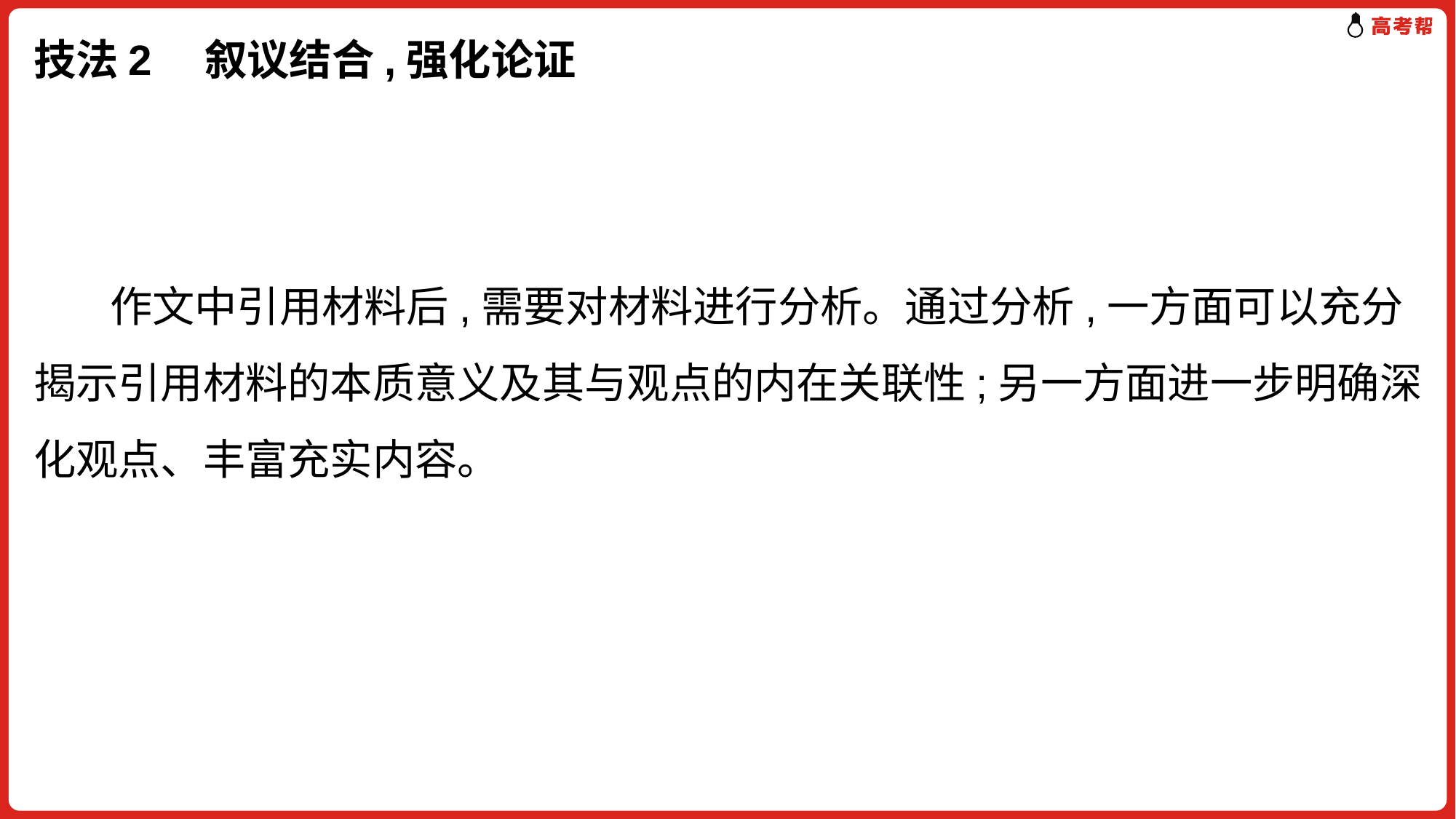

# 技法2　叙议结合,强化论证
       作文中引用材料后,需要对材料进行分析。通过分析,一方面可以充分揭示引用材料的本质意义及其与观点的内在关联性;另一方面进一步明确深化观点、丰富充实内容。